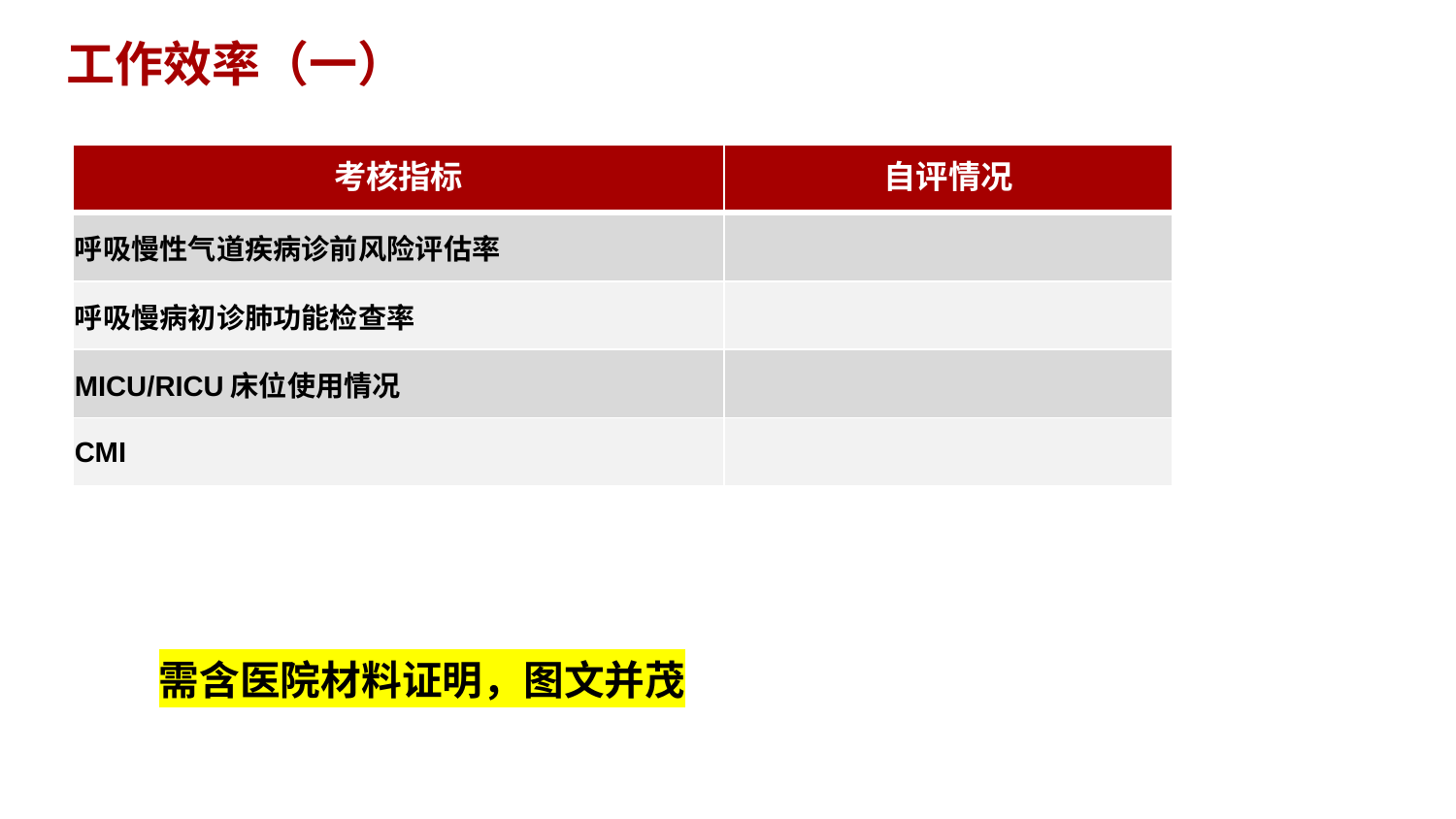

# 工作效率（一）
| 考核指标 | 自评情况 |
| --- | --- |
| 呼吸慢性气道疾病诊前风险评估率 |  |
| 呼吸慢病初诊肺功能检查率 |  |
| MICU/RICU床位使用情况 |  |
| CMI |  |
需含医院材料证明，图文并茂